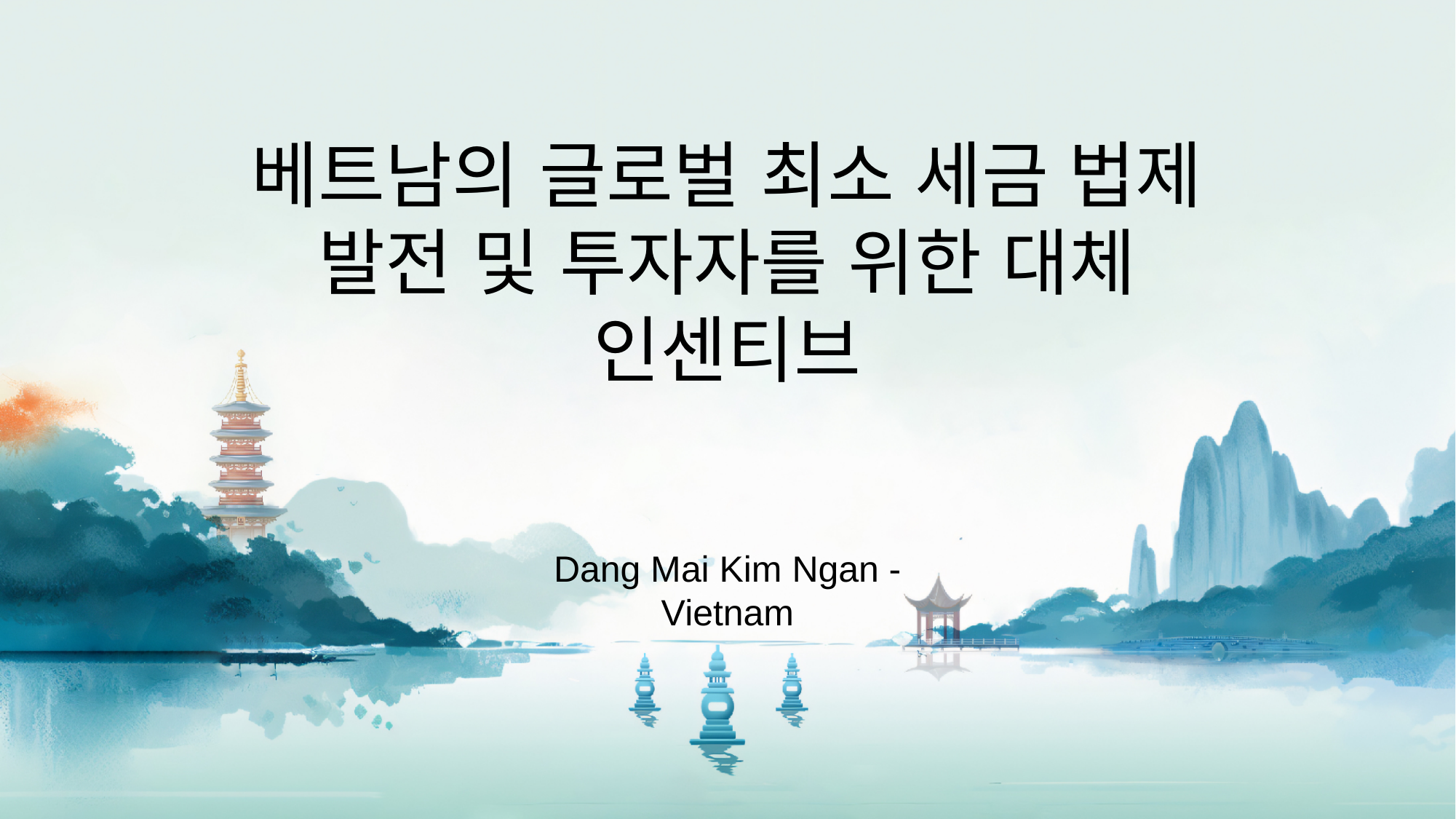

베트남의 글로벌 최소 세금 법제 발전 및 투자자를 위한 대체 인센티브
Dang Mai Kim Ngan - Vietnam